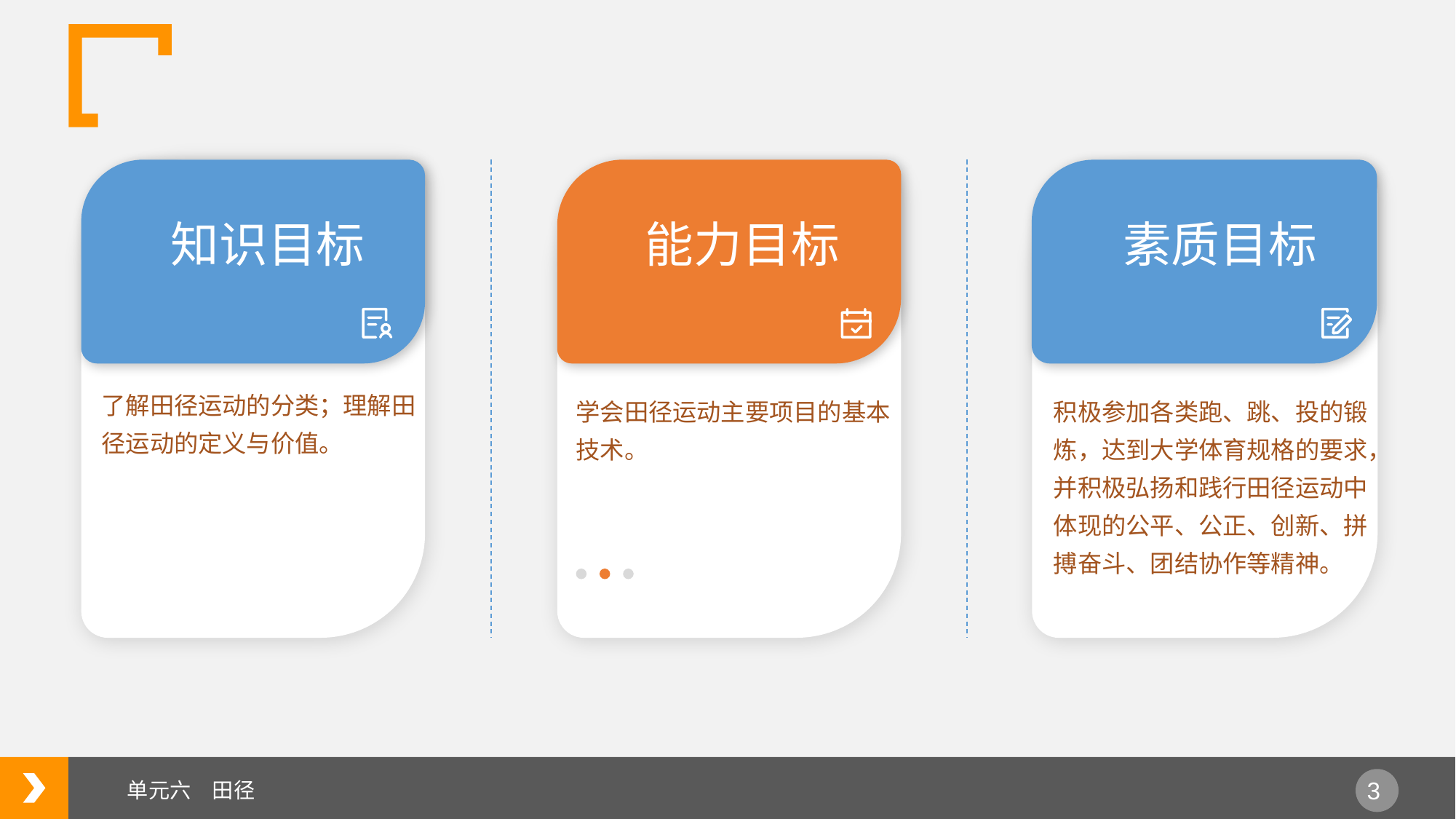

知识目标
能力目标
素质目标

了解田径运动的分类；理解田径运动的定义与价值。
学会田径运动主要项目的基本技术。
积极参加各类跑、跳、投的锻炼，达到大学体育规格的要求，并积极弘扬和践行田径运动中体现的公平、公正、创新、拼搏奋斗、团结协作等精神。

单元六　田径